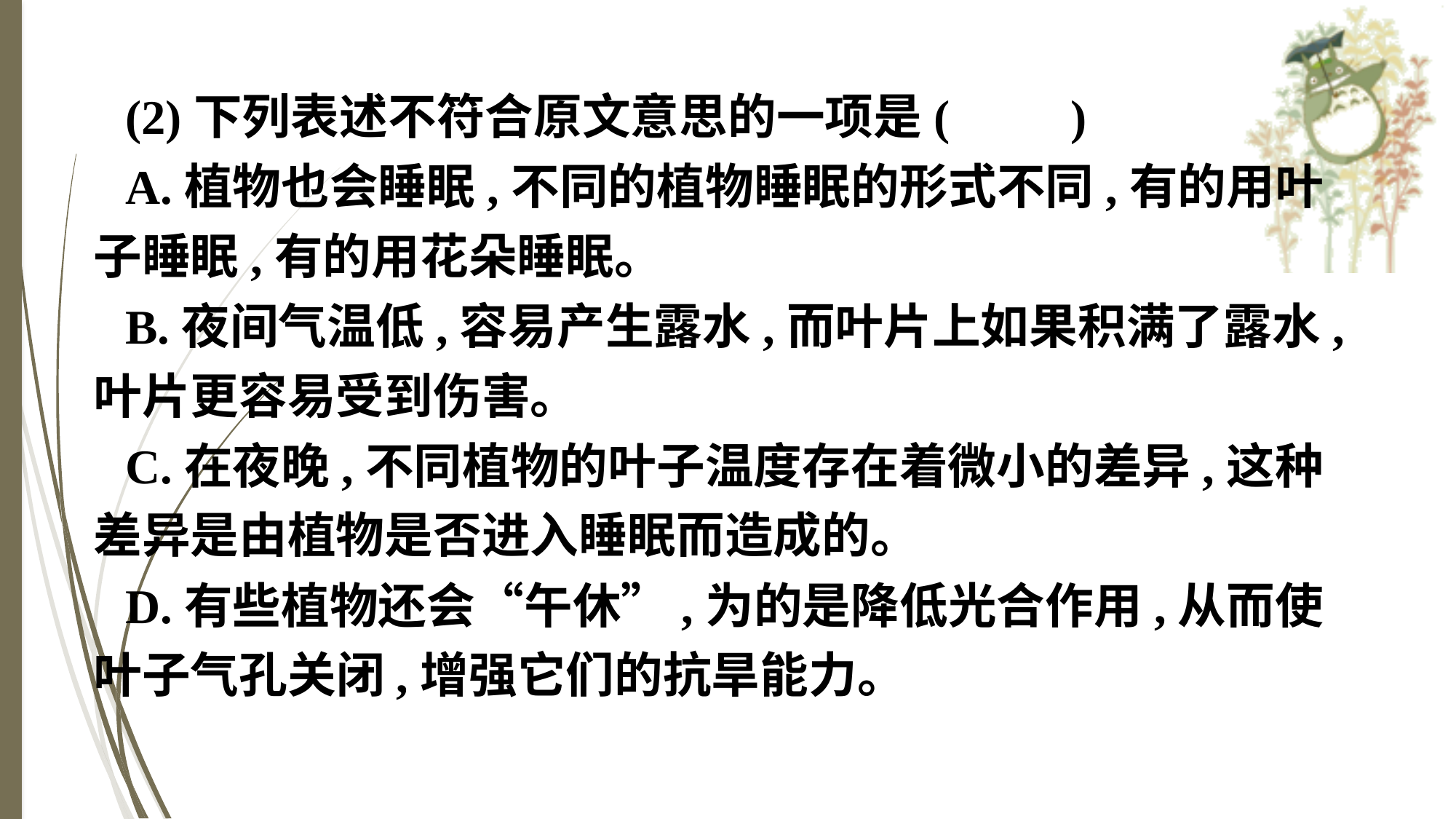

(2)下列表述不符合原文意思的一项是(　　)
A.植物也会睡眠,不同的植物睡眠的形式不同,有的用叶子睡眠,有的用花朵睡眠。
B.夜间气温低,容易产生露水,而叶片上如果积满了露水,叶片更容易受到伤害。
C.在夜晚,不同植物的叶子温度存在着微小的差异,这种差异是由植物是否进入睡眠而造成的。
D.有些植物还会“午休”,为的是降低光合作用,从而使叶子气孔关闭,增强它们的抗旱能力。